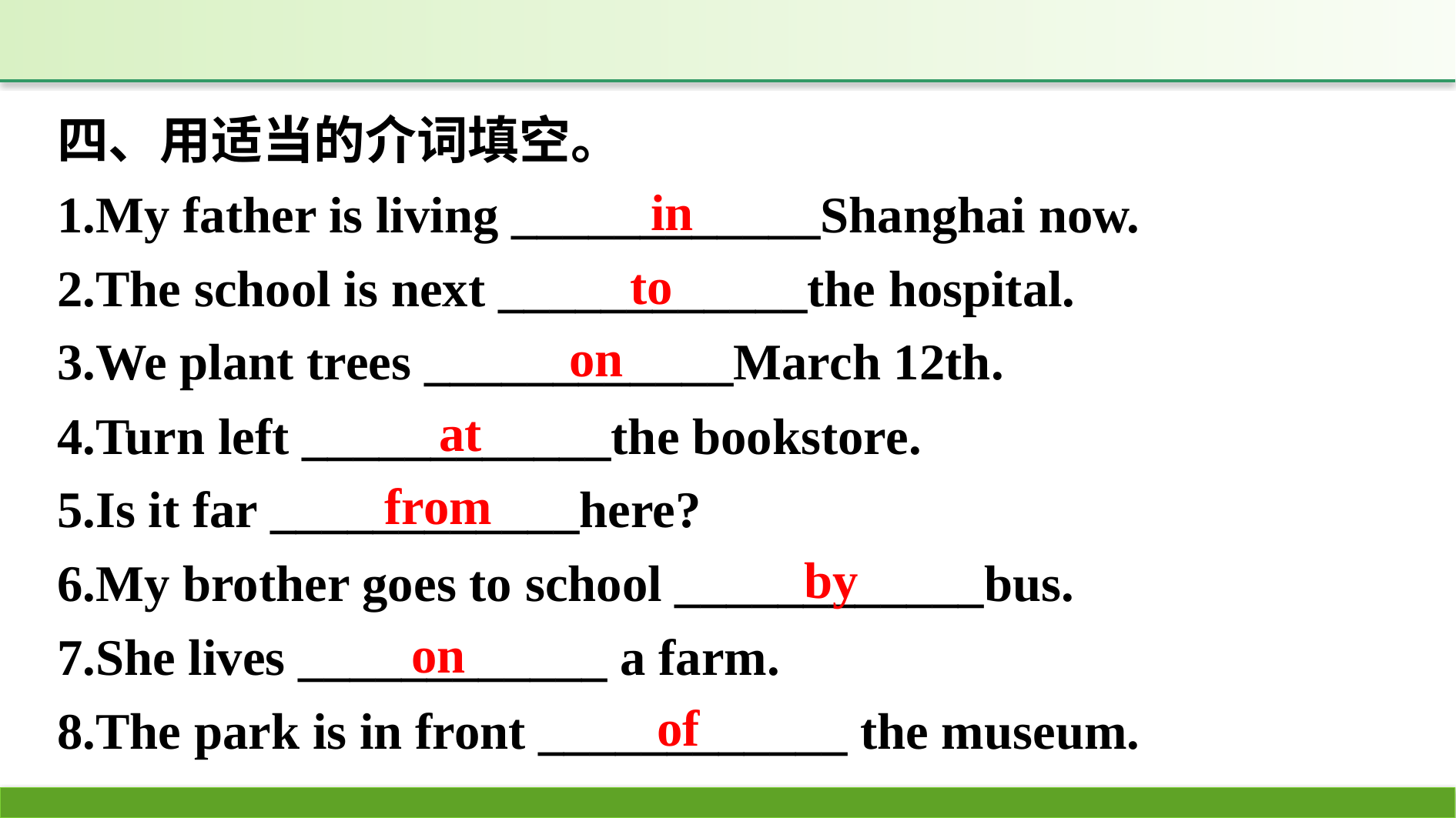

四、用适当的介词填空。
1.My father is living ____________Shanghai now.
2.The school is next ____________the hospital.
3.We plant trees ____________March 12th.
4.Turn left ____________the bookstore.
5.Is it far ____________here?
6.My brother goes to school ____________bus.
7.She lives ____________ a farm.
8.The park is in front ____________ the museum.
in
to
on
at
from
by
on
of